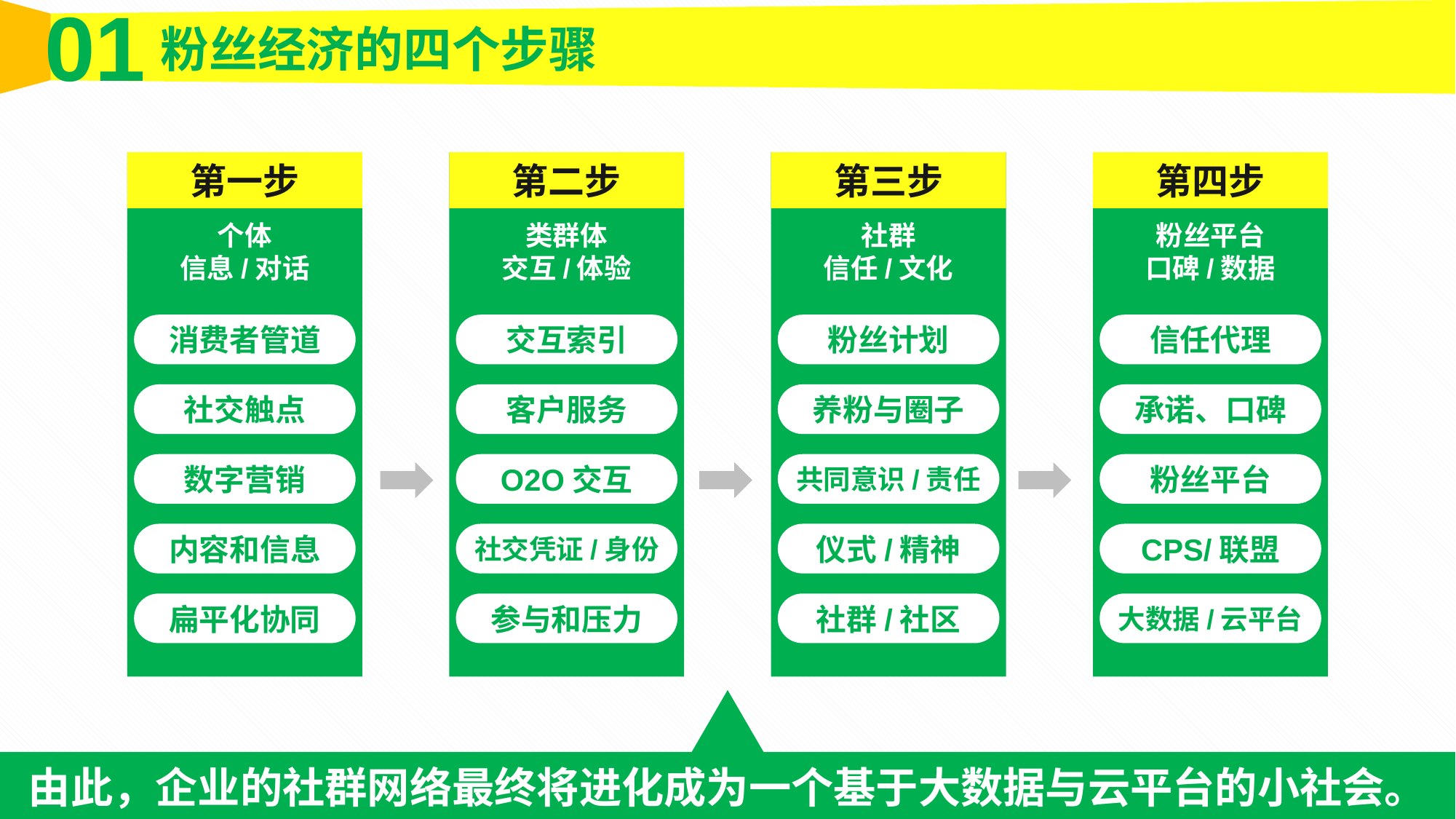

01
粉丝经济的四个步骤

第一步
个体
信息/对话
消费者管道
社交触点
数字营销
内容和信息
扁平化协同

第二步
类群体
交互/体验
交互索引
客户服务
O2O交互
社交凭证/身份
参与和压力

第三步
社群
信任/文化
粉丝计划
养粉与圈子
共同意识/责任
仪式/精神
社群/社区

第四步
粉丝平台
口碑/数据
信任代理
承诺、口碑
粉丝平台
CPS/联盟
大数据/云平台

由此，企业的社群网络最终将进化成为一个基于大数据与云平台的小社会。